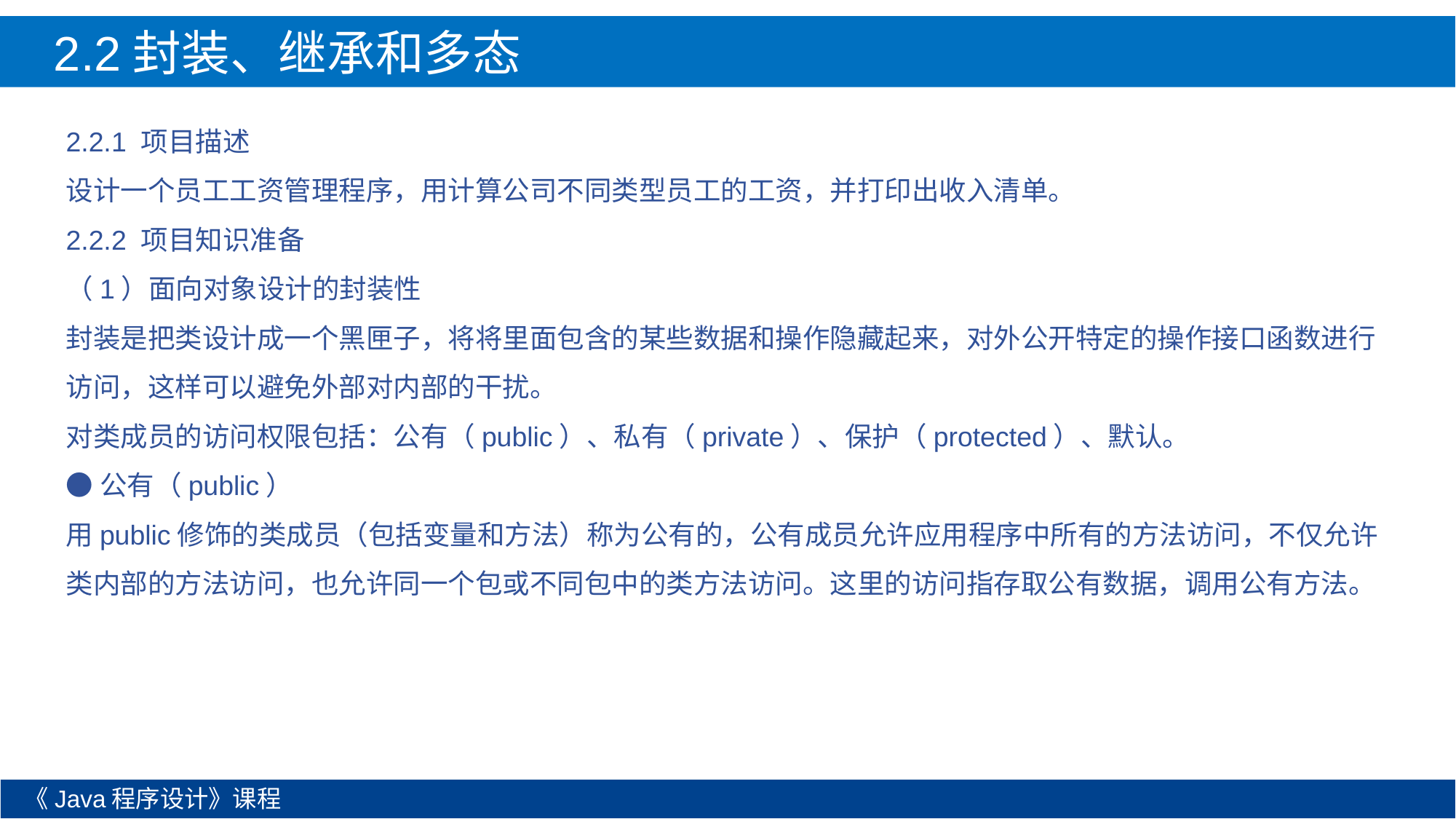

2.2封装、继承和多态
2.2.1 项目描述
设计一个员工工资管理程序，用计算公司不同类型员工的工资，并打印出收入清单。
2.2.2 项目知识准备
（1）面向对象设计的封装性
封装是把类设计成一个黑匣子，将将里面包含的某些数据和操作隐藏起来，对外公开特定的操作接口函数进行访问，这样可以避免外部对内部的干扰。
对类成员的访问权限包括：公有（public）、私有（private）、保护（protected）、默认。
●公有（public）
用public修饰的类成员（包括变量和方法）称为公有的，公有成员允许应用程序中所有的方法访问，不仅允许类内部的方法访问，也允许同一个包或不同包中的类方法访问。这里的访问指存取公有数据，调用公有方法。
《Java程序设计》课程